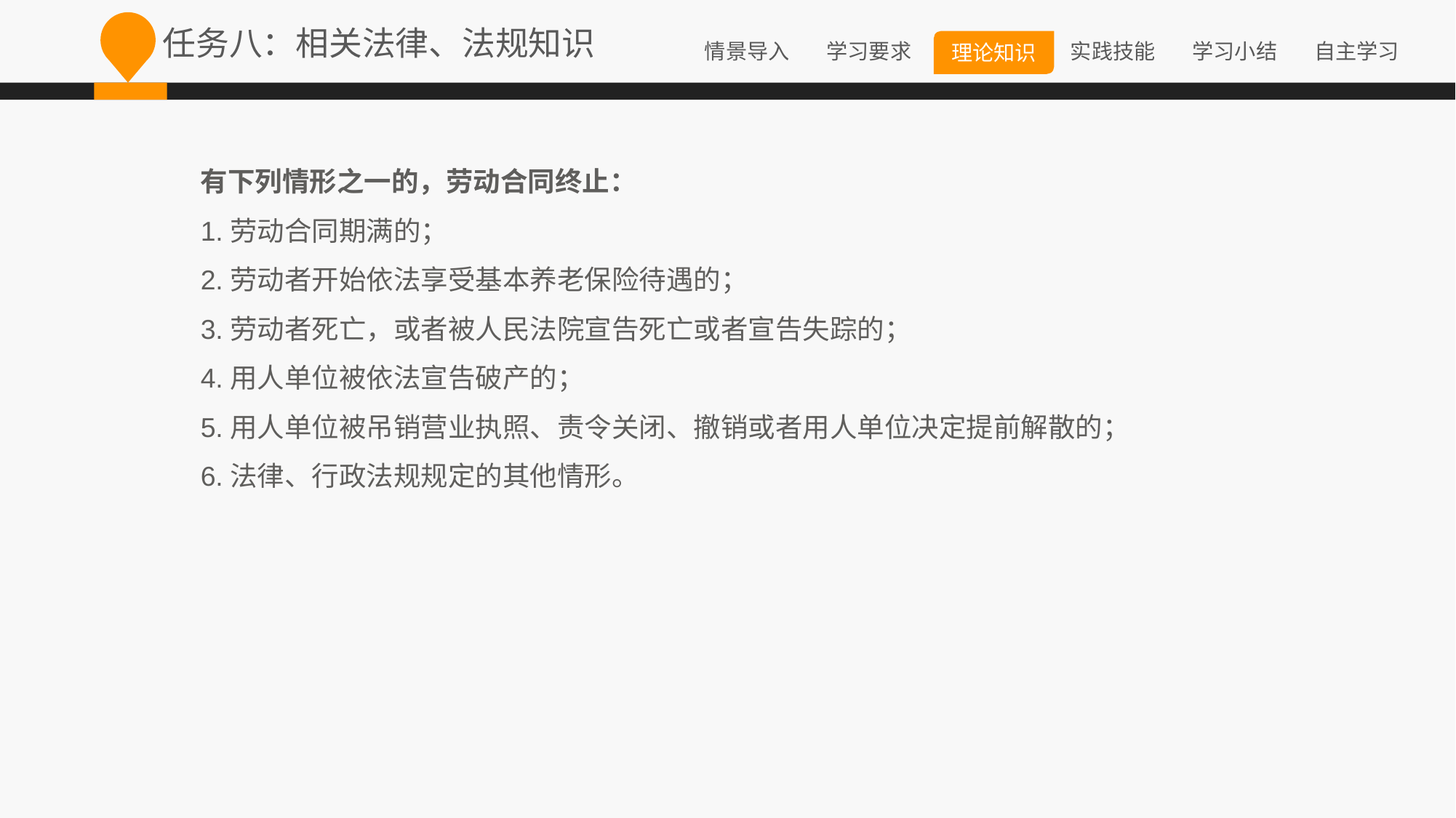

任务八：相关法律、法规知识
有下列情形之一的，劳动合同终止：
1.劳动合同期满的；
2.劳动者开始依法享受基本养老保险待遇的；
3.劳动者死亡，或者被人民法院宣告死亡或者宣告失踪的；
4.用人单位被依法宣告破产的；
5.用人单位被吊销营业执照、责令关闭、撤销或者用人单位决定提前解散的；
6.法律、行政法规规定的其他情形。